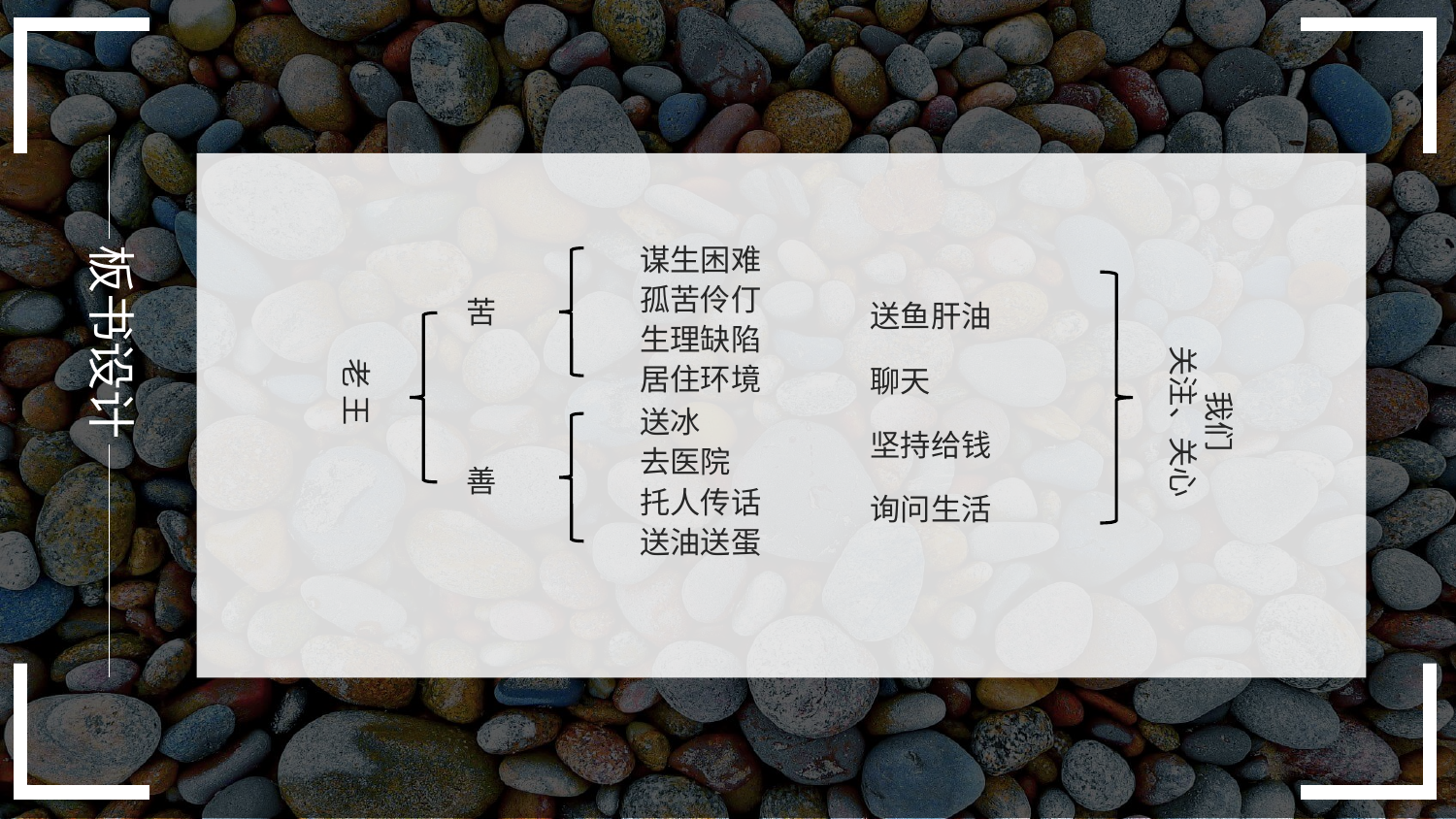

板书设计

我们
关注、关心
谋生困难
孤苦伶仃
生理缺陷
居住环境

送鱼肝油
苦

聊天
老 王
送冰
去医院
托人传话
送油送蛋
坚持给钱

善
询问生活